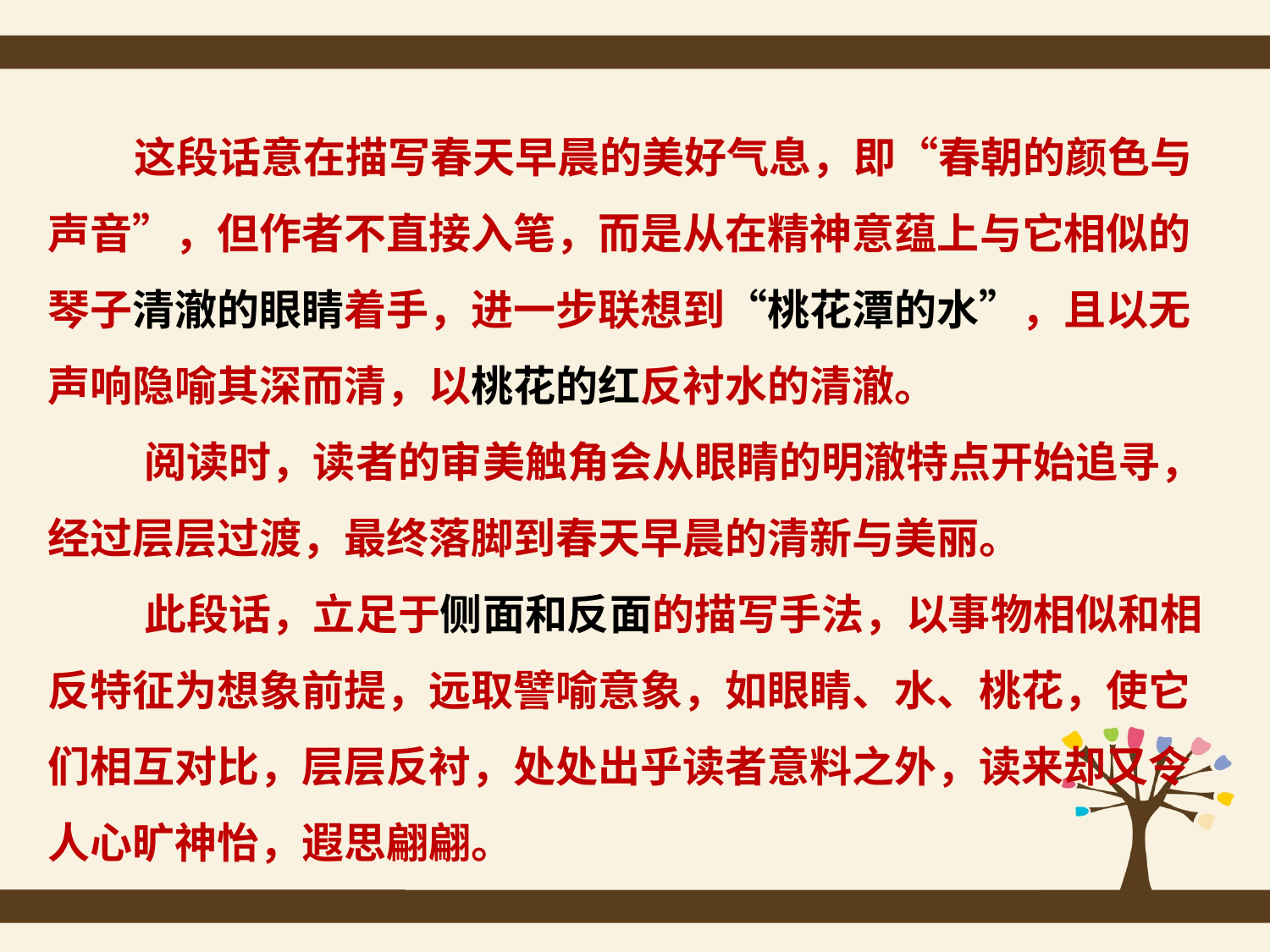

这段话意在描写春天早晨的美好气息，即“春朝的颜色与声音”，但作者不直接入笔，而是从在精神意蕴上与它相似的琴子清澈的眼睛着手，进一步联想到“桃花潭的水”，且以无声响隐喻其深而清，以桃花的红反衬水的清澈。
         阅读时，读者的审美触角会从眼睛的明澈特点开始追寻，经过层层过渡，最终落脚到春天早晨的清新与美丽。
         此段话，立足于侧面和反面的描写手法，以事物相似和相反特征为想象前提，远取譬喻意象，如眼睛、水、桃花，使它们相互对比，层层反衬，处处出乎读者意料之外，读来却又令人心旷神怡，遐思翩翩。